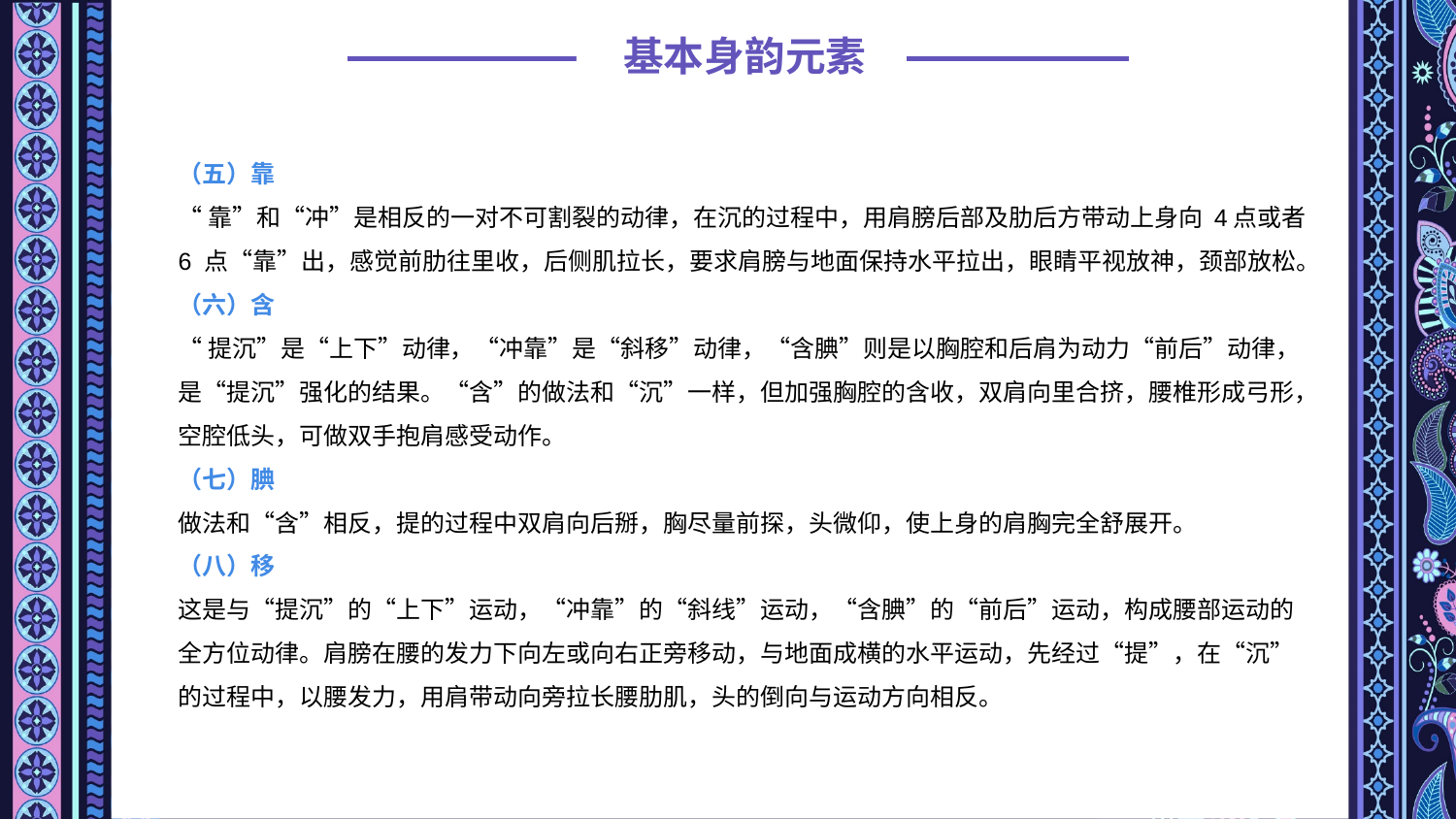

基本身韵元素
（五）靠
“靠”和“冲”是相反的一对不可割裂的动律，在沉的过程中，用肩膀后部及肋后方带动上身向 4点或者 6 点“靠”出，感觉前肋往里收，后侧肌拉长，要求肩膀与地面保持水平拉出，眼睛平视放神，颈部放松。
（六）含
“提沉”是“上下”动律，“冲靠”是“斜移”动律，“含腆”则是以胸腔和后肩为动力“前后”动律，是“提沉”强化的结果。“含”的做法和“沉”一样，但加强胸腔的含收，双肩向里合挤，腰椎形成弓形，空腔低头，可做双手抱肩感受动作。
（七）腆
做法和“含”相反，提的过程中双肩向后掰，胸尽量前探，头微仰，使上身的肩胸完全舒展开。
（八）移
这是与“提沉”的“上下”运动，“冲靠”的“斜线”运动，“含腆”的“前后”运动，构成腰部运动的全方位动律。肩膀在腰的发力下向左或向右正旁移动，与地面成横的水平运动，先经过“提”，在“沉”的过程中，以腰发力，用肩带动向旁拉长腰肋肌，头的倒向与运动方向相反。